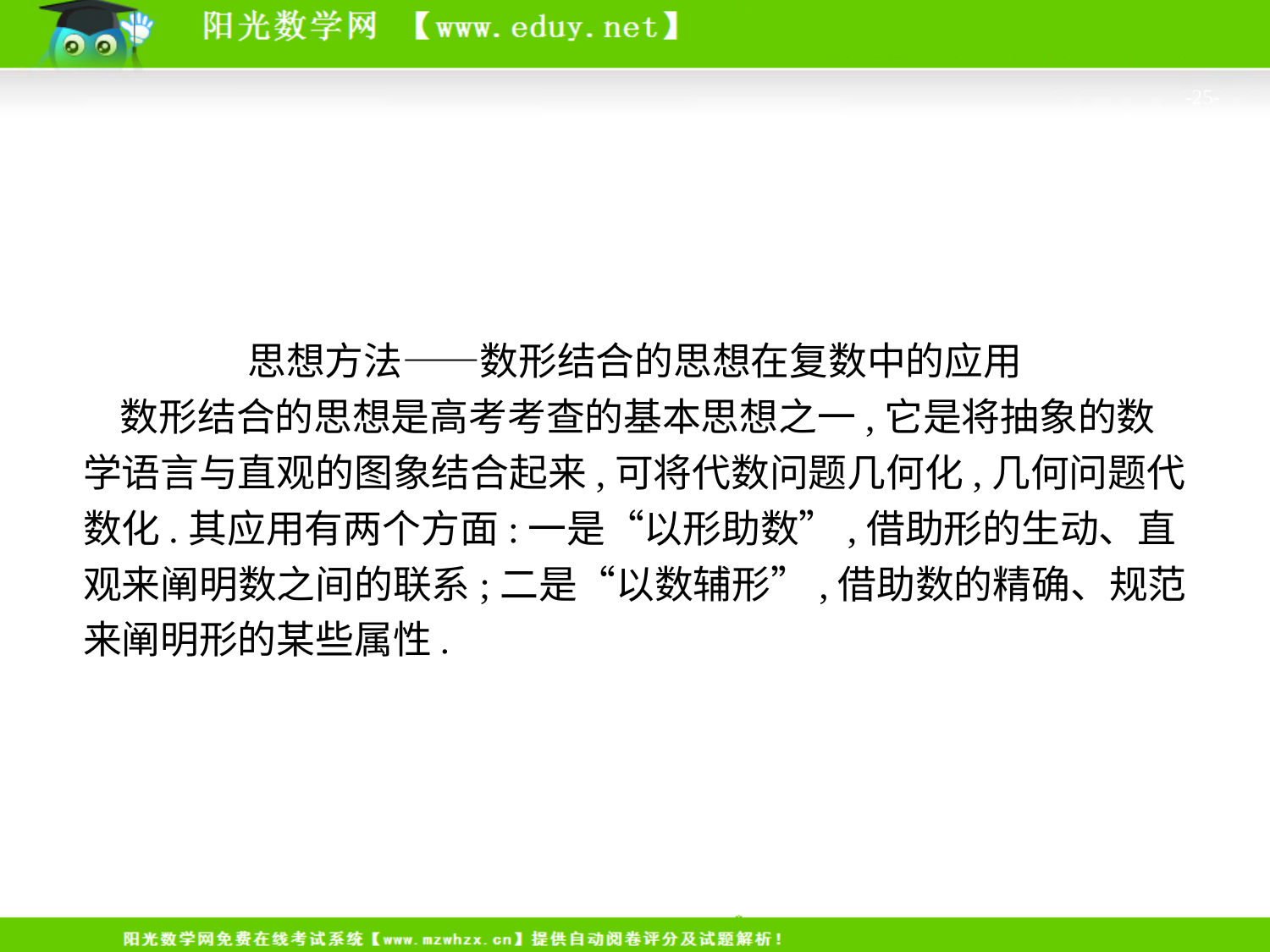

-25-
思想方法——数形结合的思想在复数中的应用
数形结合的思想是高考考查的基本思想之一,它是将抽象的数学语言与直观的图象结合起来,可将代数问题几何化,几何问题代数化.其应用有两个方面:一是“以形助数”,借助形的生动、直观来阐明数之间的联系;二是“以数辅形”,借助数的精确、规范来阐明形的某些属性.